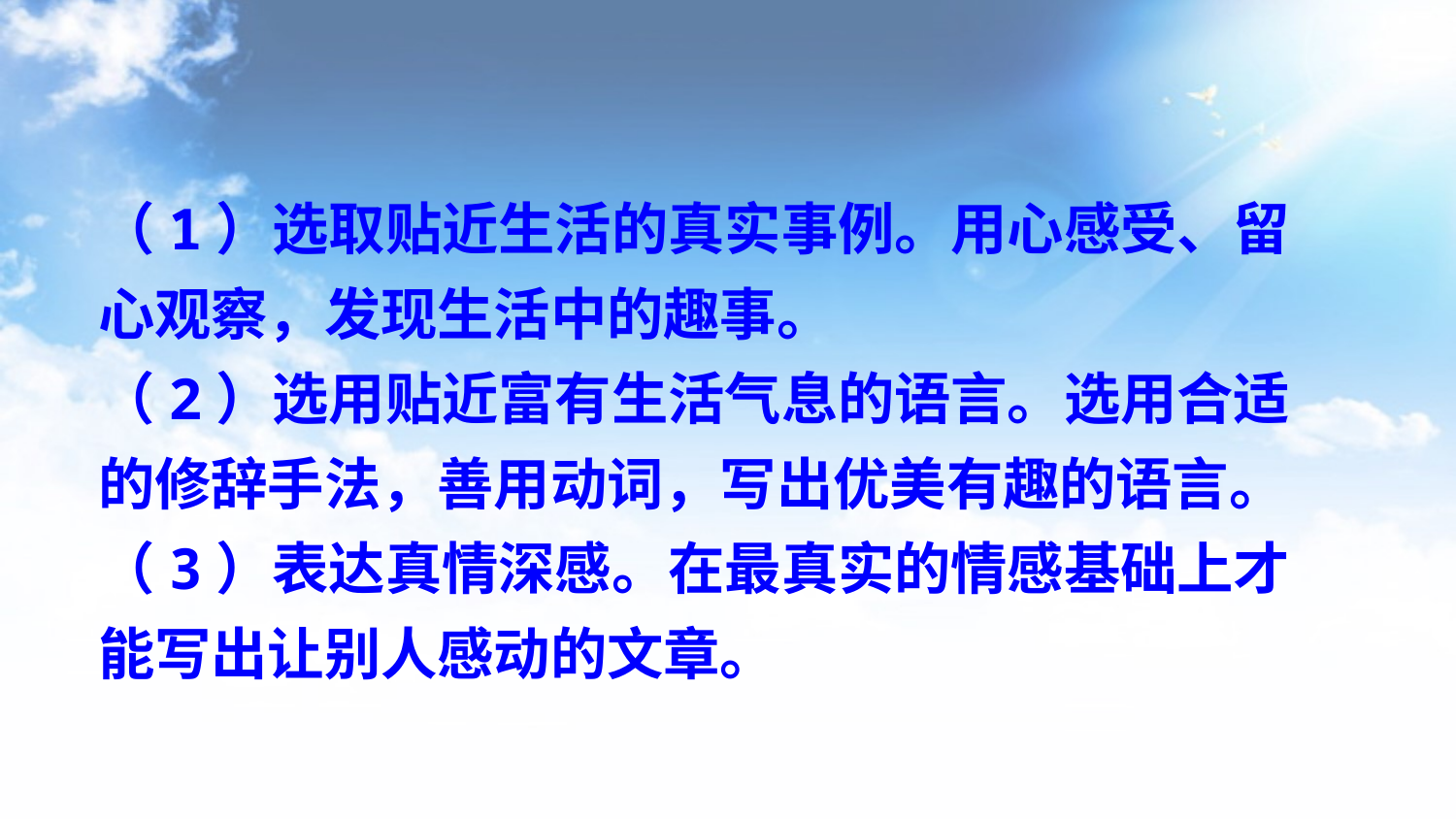

（1）选取贴近生活的真实事例。用心感受、留心观察，发现生活中的趣事。
（2）选用贴近富有生活气息的语言。选用合适的修辞手法，善用动词，写出优美有趣的语言。
（3）表达真情深感。在最真实的情感基础上才能写出让别人感动的文章。